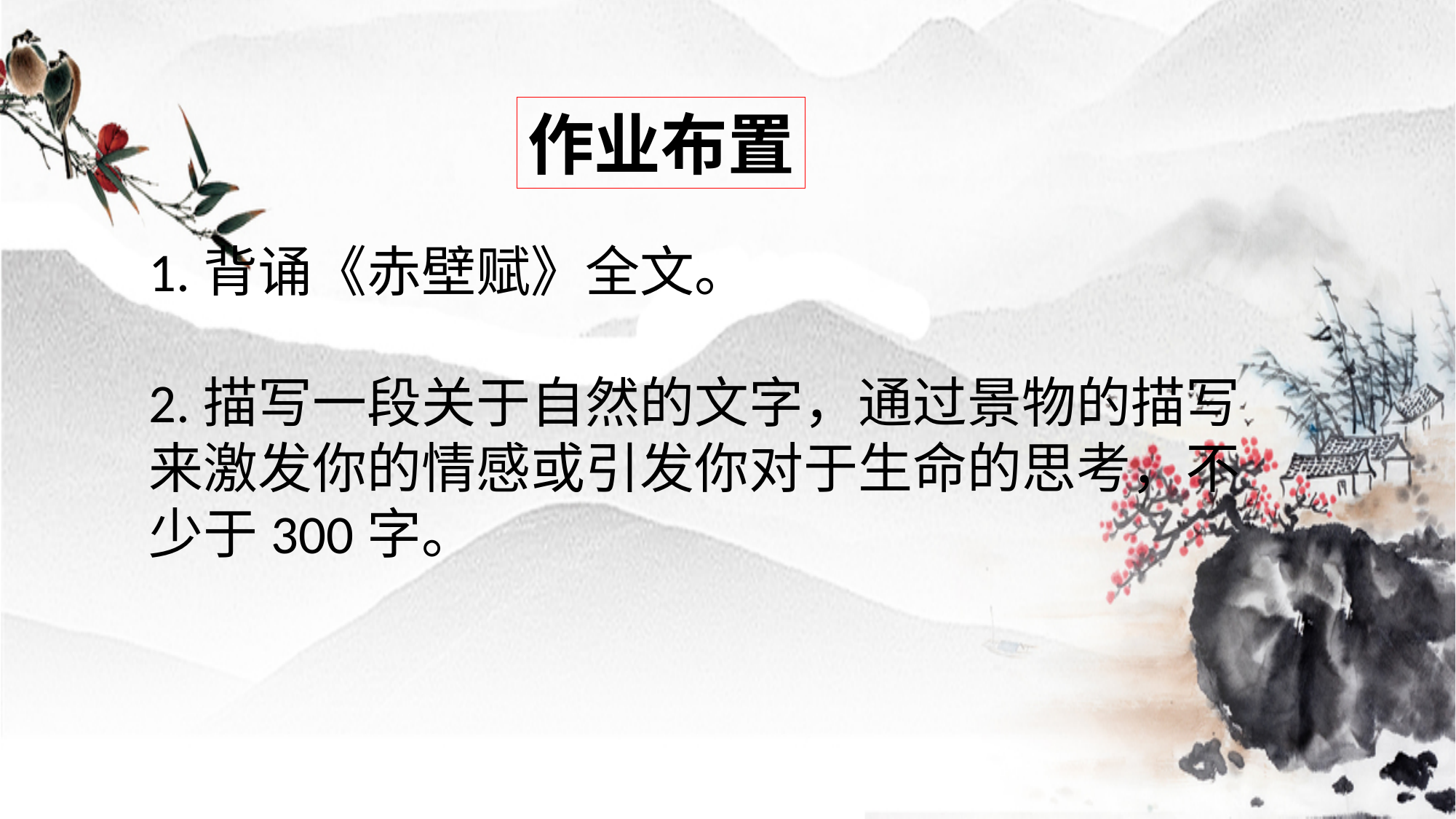

作业布置
1.背诵《赤壁赋》全文。

2.描写一段关于自然的文字，通过景物的描写来激发你的情感或引发你对于生命的思考，不少于300字。